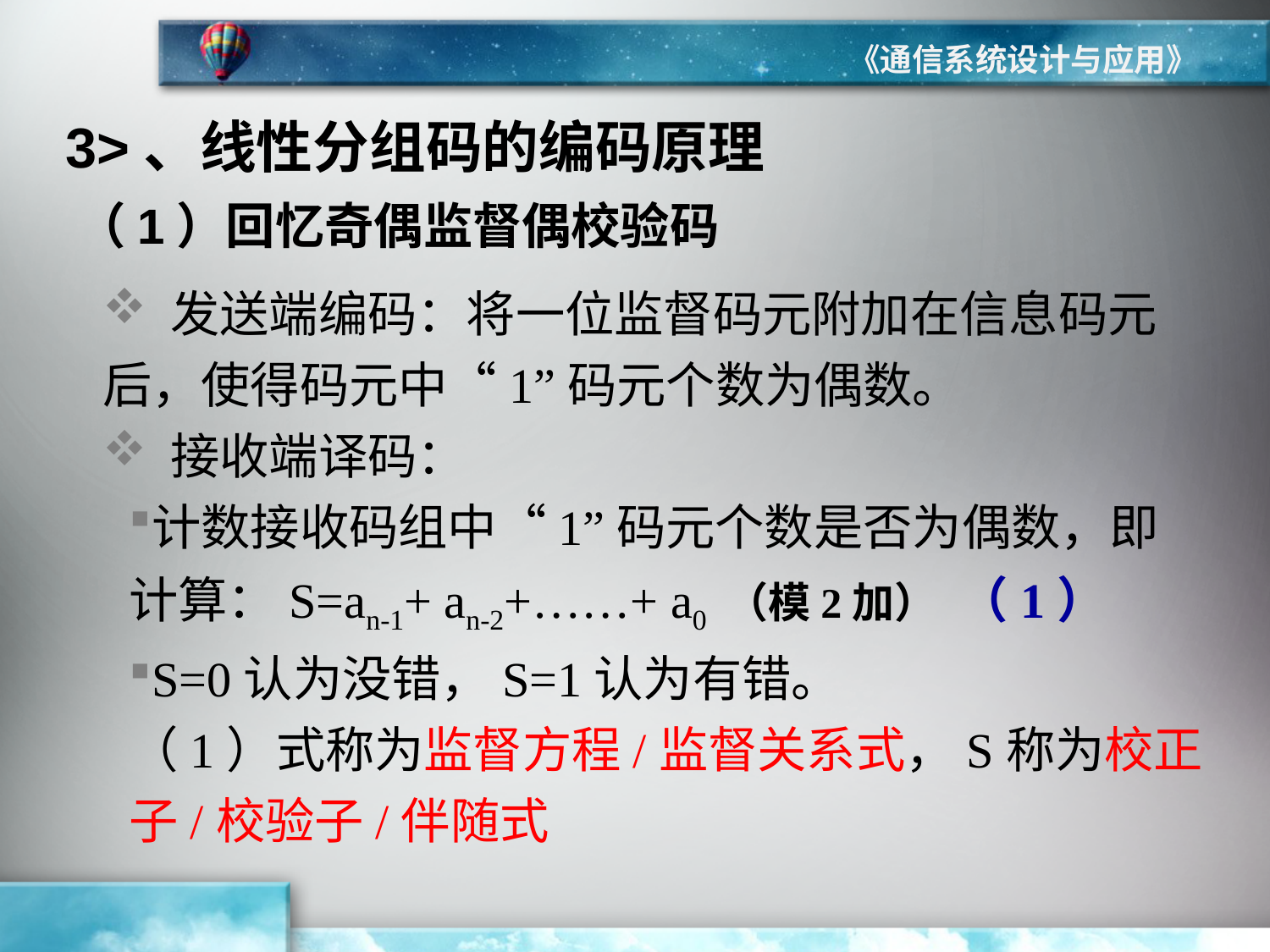

《通信系统设计与应用》
3>、线性分组码的编码原理
# （1）回忆奇偶监督偶校验码
 发送端编码：将一位监督码元附加在信息码元后，使得码元中“1”码元个数为偶数。
 接收端译码：
计数接收码组中“1”码元个数是否为偶数，即计算：S=an-1+ an-2+……+ a0 （模2加）  （1）
S=0认为没错，S=1认为有错。
（1）式称为监督方程/监督关系式，S称为校正子/校验子/伴随式